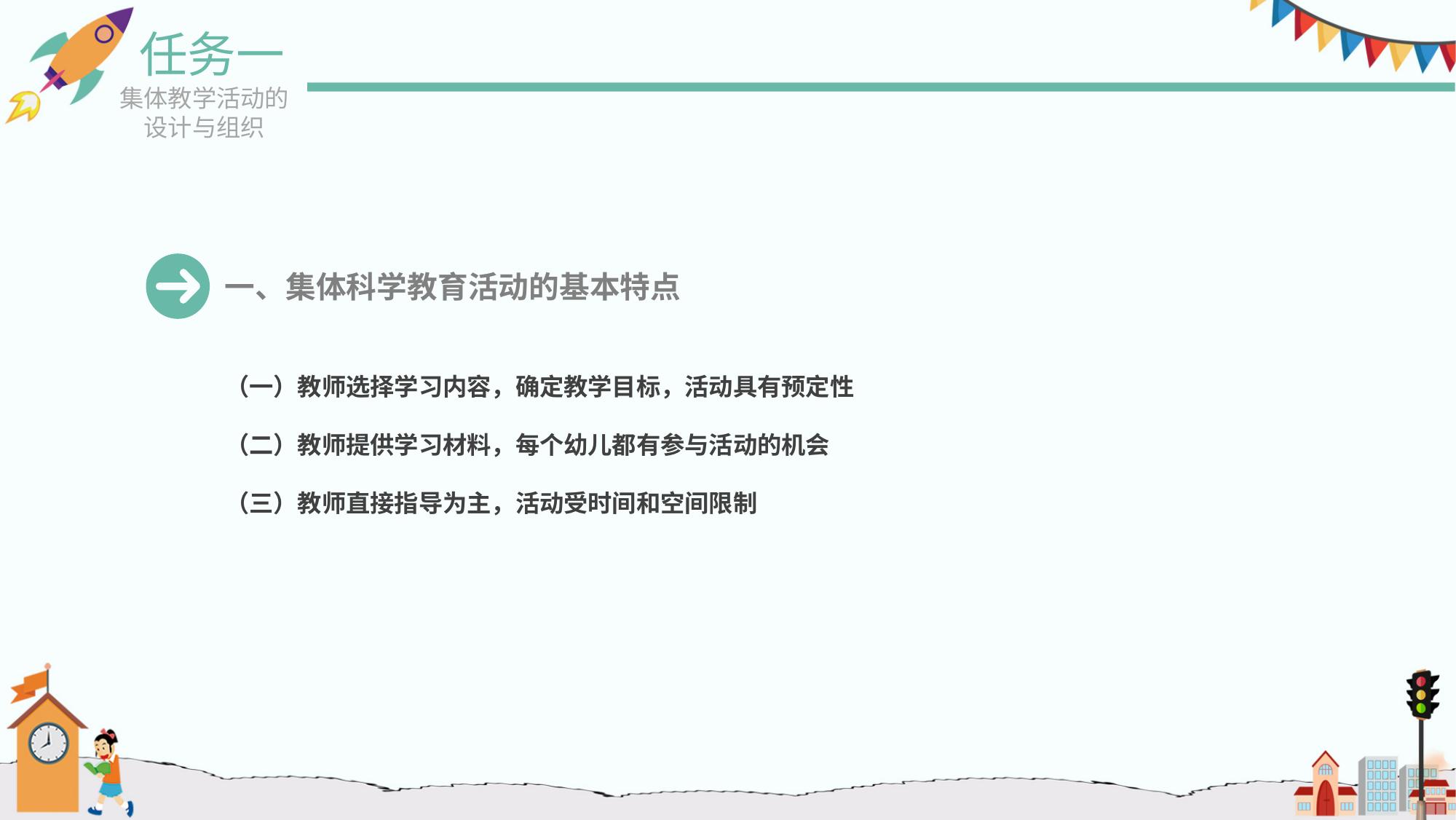

任务一
集体教学活动的设计与组织

一、集体科学教育活动的基本特点
（一）教师选择学习内容，确定教学目标，活动具有预定性
（二）教师提供学习材料，每个幼儿都有参与活动的机会
（三）教师直接指导为主，活动受时间和空间限制